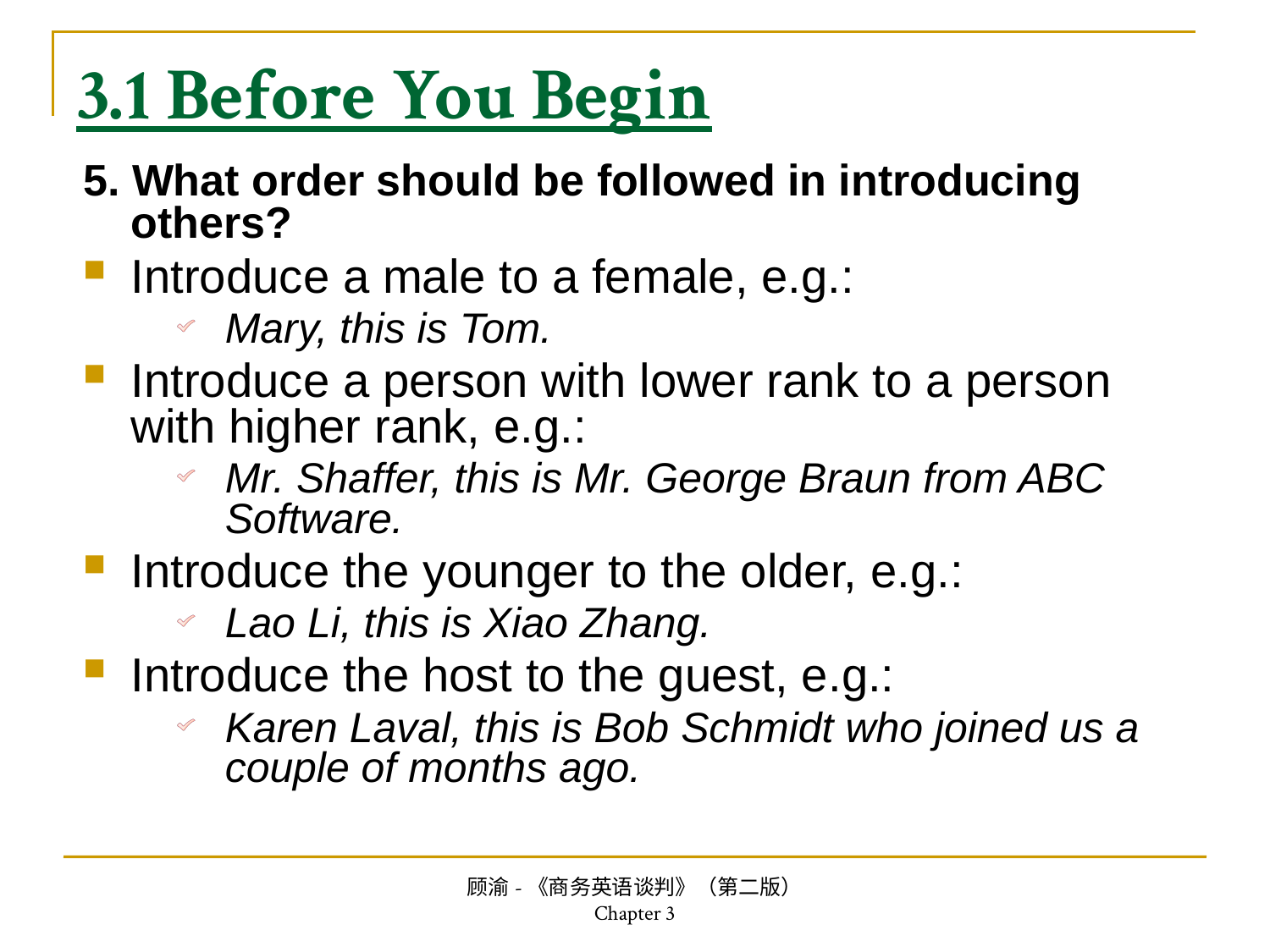

# 3.1 Before You Begin
5. What order should be followed in introducing others?
Introduce a male to a female, e.g.:
Mary, this is Tom.
Introduce a person with lower rank to a person with higher rank, e.g.:
Mr. Shaffer, this is Mr. George Braun from ABC Software.
Introduce the younger to the older, e.g.:
Lao Li, this is Xiao Zhang.
Introduce the host to the guest, e.g.:
Karen Laval, this is Bob Schmidt who joined us a couple of months ago.

8
顾渝-《商务英语谈判》（第二版） Chapter 3